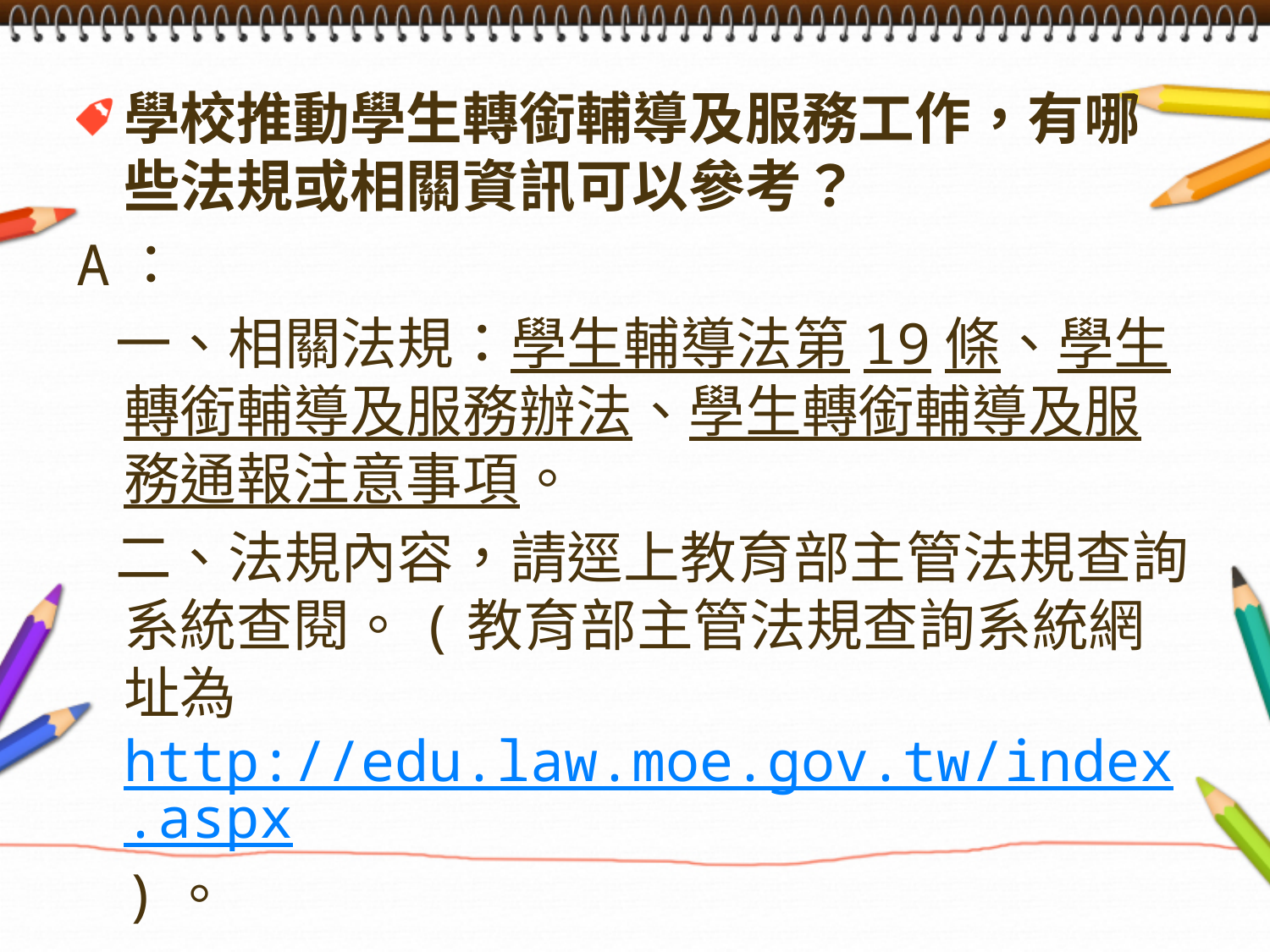

學校推動學生轉銜輔導及服務工作，有哪些法規或相關資訊可以參考？
A：
  一、相關法規：學生輔導法第19條、學生轉銜輔導及服務辦法、學生轉銜輔導及服務通報注意事項。
  二、法規內容，請逕上教育部主管法規查詢系統查閱。(教育部主管法規查詢系統網址為http://edu.law.moe.gov.tw/index.aspx)。